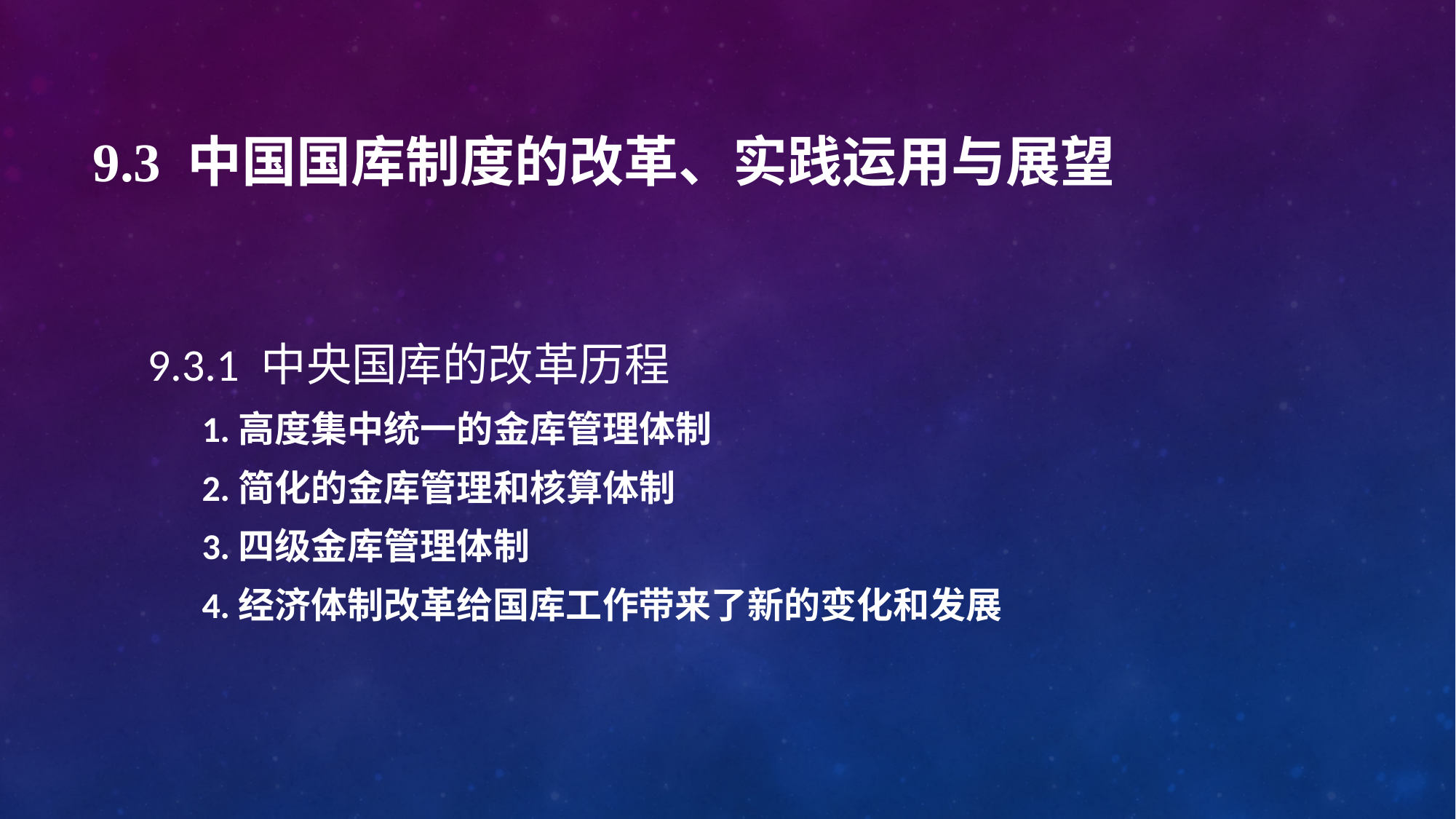

# 9.3 中国国库制度的改革、实践运用与展望
9.3.1 中央国库的改革历程
1.高度集中统一的金库管理体制
2.简化的金库管理和核算体制
3.四级金库管理体制
4.经济体制改革给国库工作带来了新的变化和发展